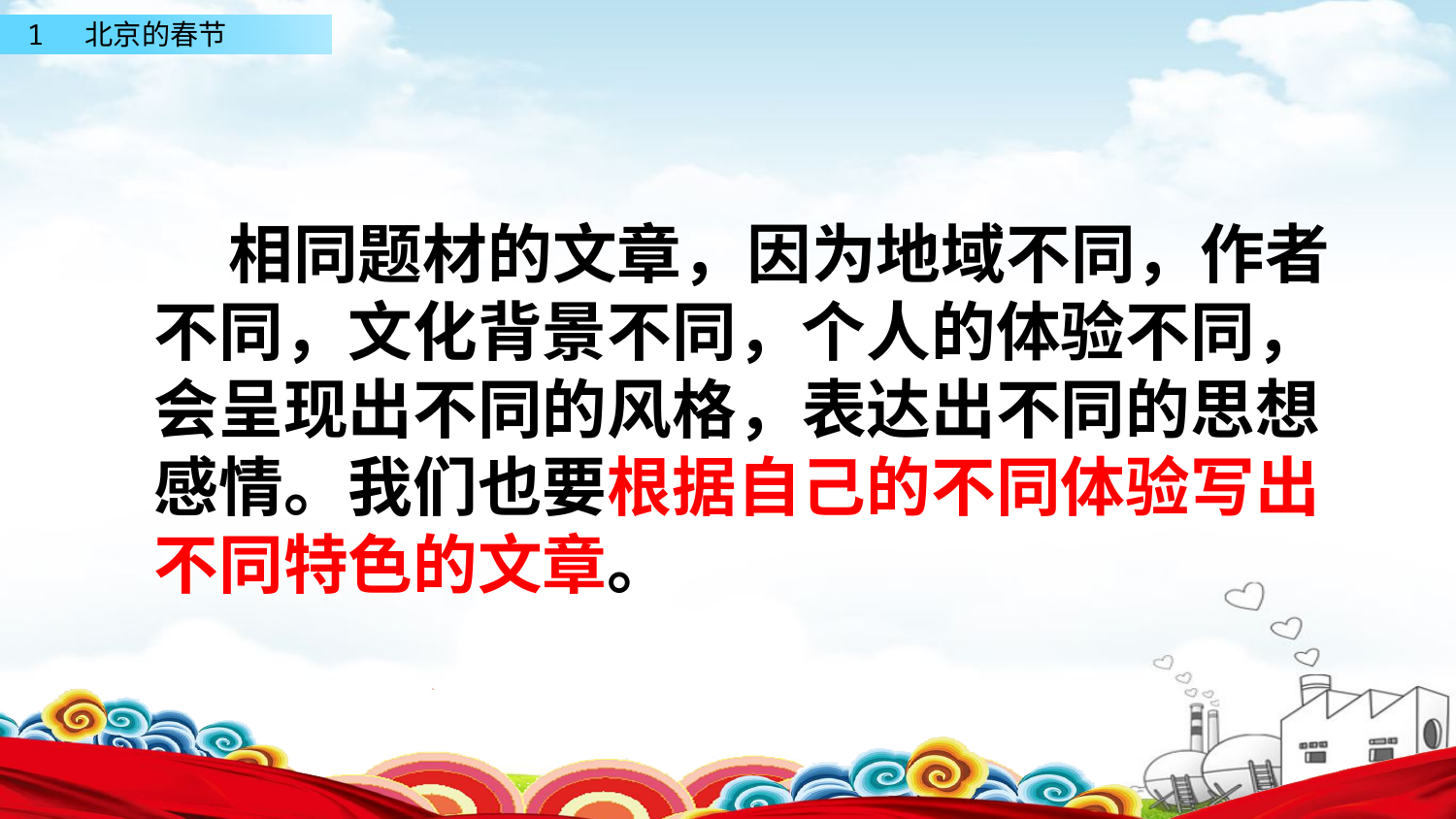

相同题材的文章，因为地域不同，作者不同，文化背景不同，个人的体验不同，会呈现出不同的风格，表达出不同的思想感情。我们也要根据自己的不同体验写出不同特色的文章。